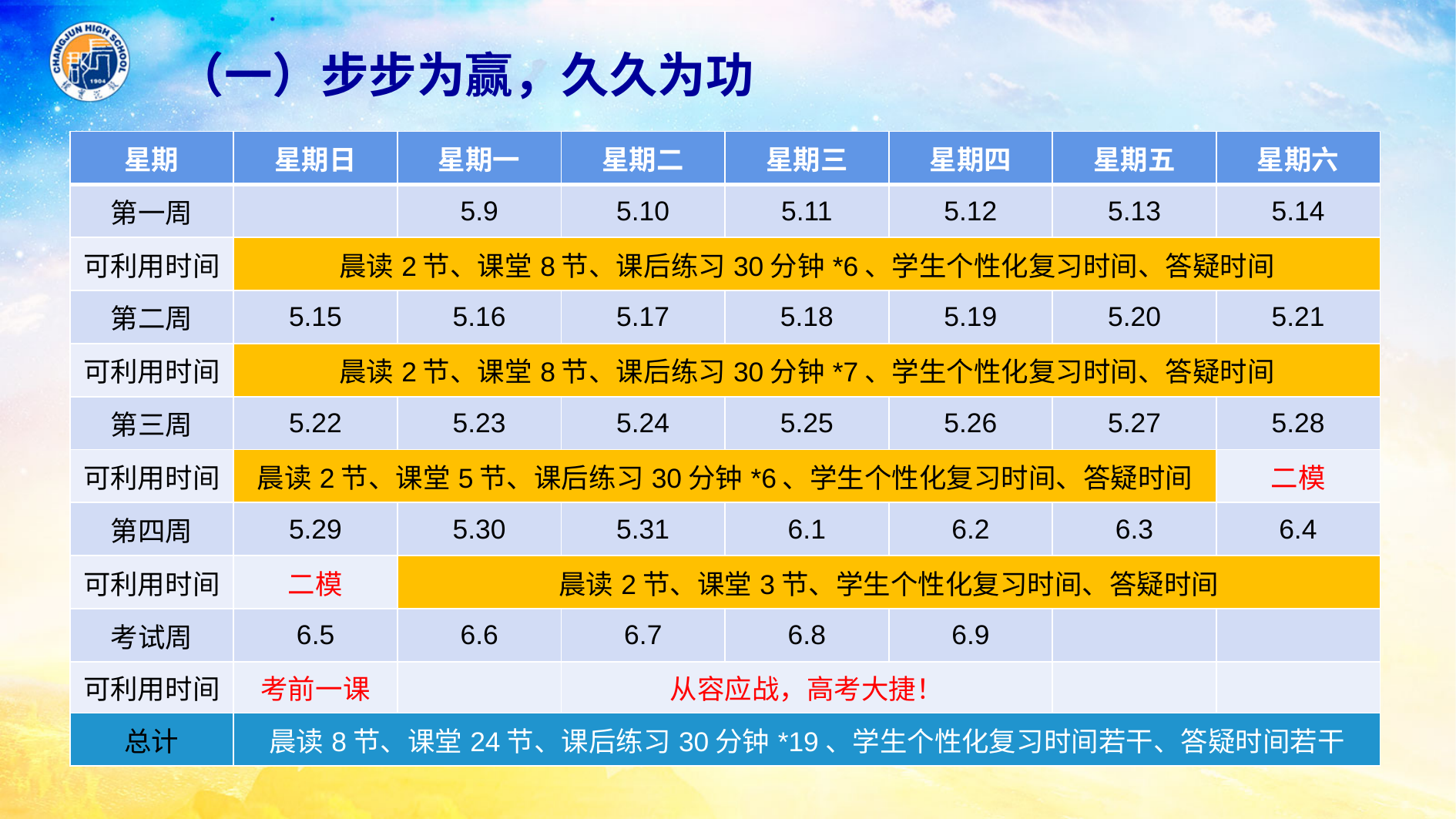

（一）步步为赢，久久为功
| 星期 | 星期日 | 星期一 | 星期二 | 星期三 | 星期四 | 星期五 | 星期六 |
| --- | --- | --- | --- | --- | --- | --- | --- |
| 第一周 |  | 5.9 | 5.10 | 5.11 | 5.12 | 5.13 | 5.14 |
| 可利用时间 | 晨读2节、课堂8节、课后练习30分钟\*6、学生个性化复习时间、答疑时间 |  |  |  |  |  |  |
| 第二周 | 5.15 | 5.16 | 5.17 | 5.18 | 5.19 | 5.20 | 5.21 |
| 可利用时间 | 晨读2节、课堂8节、课后练习30分钟\*7、学生个性化复习时间、答疑时间 |  |  |  |  |  |  |
| 第三周 | 5.22 | 5.23 | 5.24 | 5.25 | 5.26 | 5.27 | 5.28 |
| 可利用时间 | 晨读2节、课堂5节、课后练习30分钟\*6、学生个性化复习时间、答疑时间 |  |  |  |  |  | 二模 |
| 第四周 | 5.29 | 5.30 | 5.31 | 6.1 | 6.2 | 6.3 | 6.4 |
| 可利用时间 | 二模 | 晨读2节、课堂3节、学生个性化复习时间、答疑时间 |  |  |  |  |  |
| 考试周 | 6.5 | 6.6 | 6.7 | 6.8 | 6.9 |  |  |
| 可利用时间 | 考前一课 |  | 从容应战，高考大捷！ |  |  |  |  |
| 总计 | 晨读8节、课堂24节、课后练习30分钟\*19、学生个性化复习时间若干、答疑时间若干 |  |  |  |  |  |  |